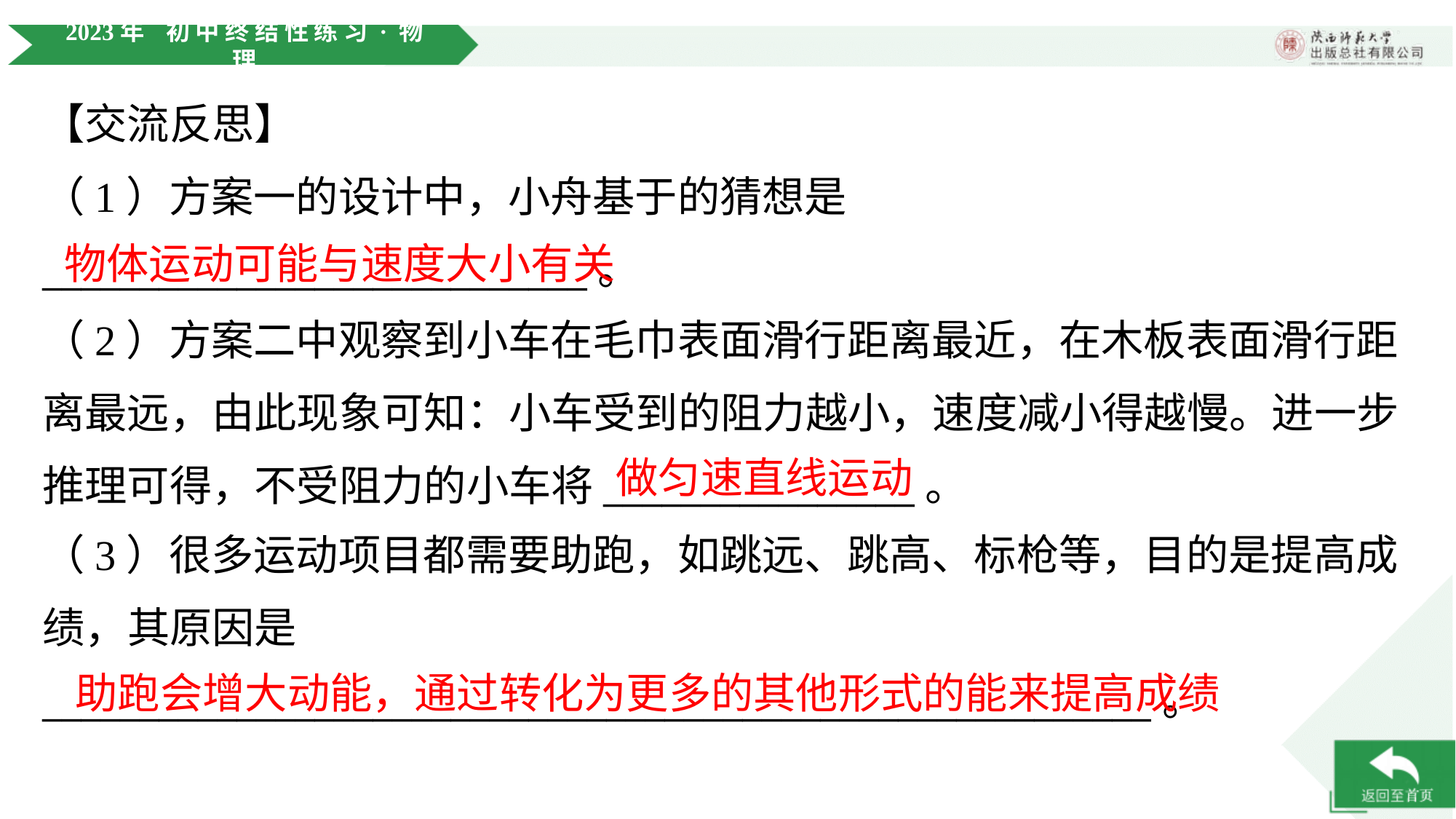

【交流反思】
（1）方案一的设计中，小舟基于的猜想是
____________________________。
物体运动可能与速度大小有关
（2）方案二中观察到小车在毛巾表面滑行距离最近，在木板表面滑行距
离最远，由此现象可知：小车受到的阻力越小，速度减小得越慢。进一步
推理可得，不受阻力的小车将________________。
做匀速直线运动
（3）很多运动项目都需要助跑，如跳远、跳高、标枪等，目的是提高成
绩，其原因是
_________________________________________________________。
助跑会增大动能，通过转化为更多的其他形式的能来提高成绩